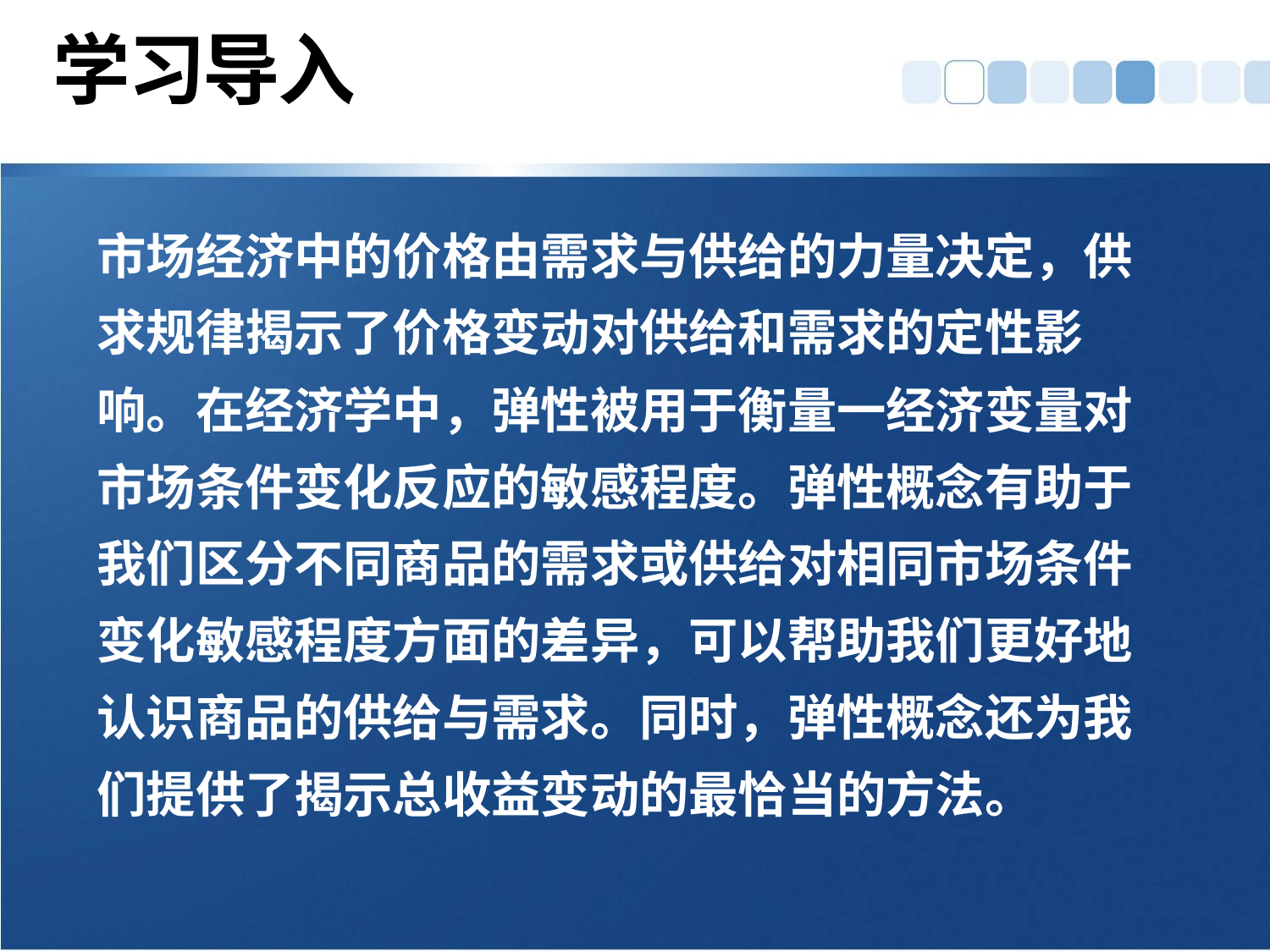

# 学习导入
市场经济中的价格由需求与供给的力量决定，供求规律揭示了价格变动对供给和需求的定性影响。在经济学中，弹性被用于衡量一经济变量对市场条件变化反应的敏感程度。弹性概念有助于我们区分不同商品的需求或供给对相同市场条件变化敏感程度方面的差异，可以帮助我们更好地认识商品的供给与需求。同时，弹性概念还为我们提供了揭示总收益变动的最恰当的方法。